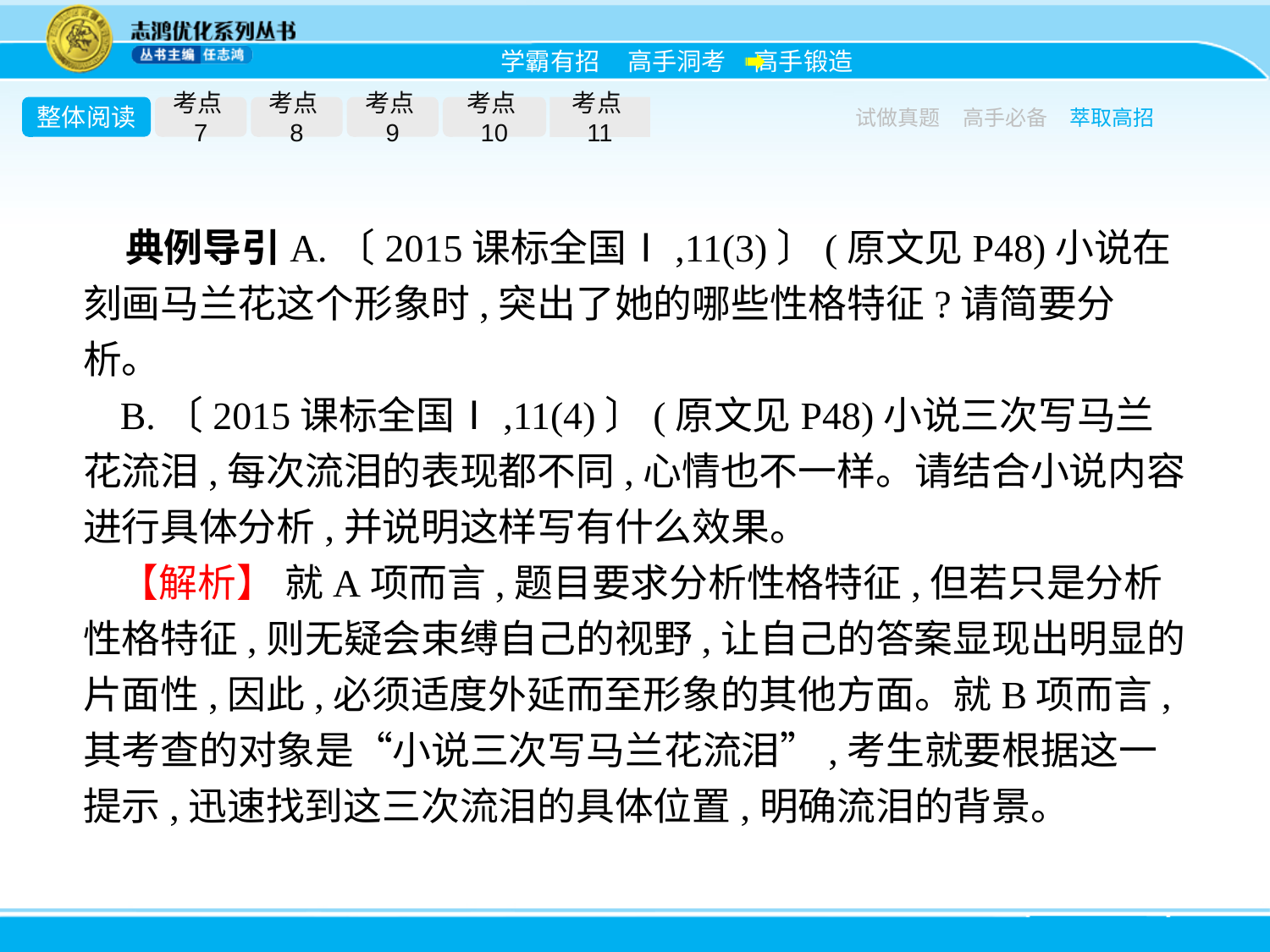

整体阅读
考点7
考点8
考点9
考点10
考点11
试做真题
高手必备
萃取高招
典例导引A.〔2015课标全国Ⅰ,11(3)〕(原文见P48)小说在刻画马兰花这个形象时,突出了她的哪些性格特征?请简要分析。
B.〔2015课标全国Ⅰ,11(4)〕(原文见P48)小说三次写马兰花流泪,每次流泪的表现都不同,心情也不一样。请结合小说内容进行具体分析,并说明这样写有什么效果。
【解析】 就A项而言,题目要求分析性格特征,但若只是分析性格特征,则无疑会束缚自己的视野,让自己的答案显现出明显的片面性,因此,必须适度外延而至形象的其他方面。就B项而言,其考查的对象是“小说三次写马兰花流泪”,考生就要根据这一提示,迅速找到这三次流泪的具体位置,明确流泪的背景。